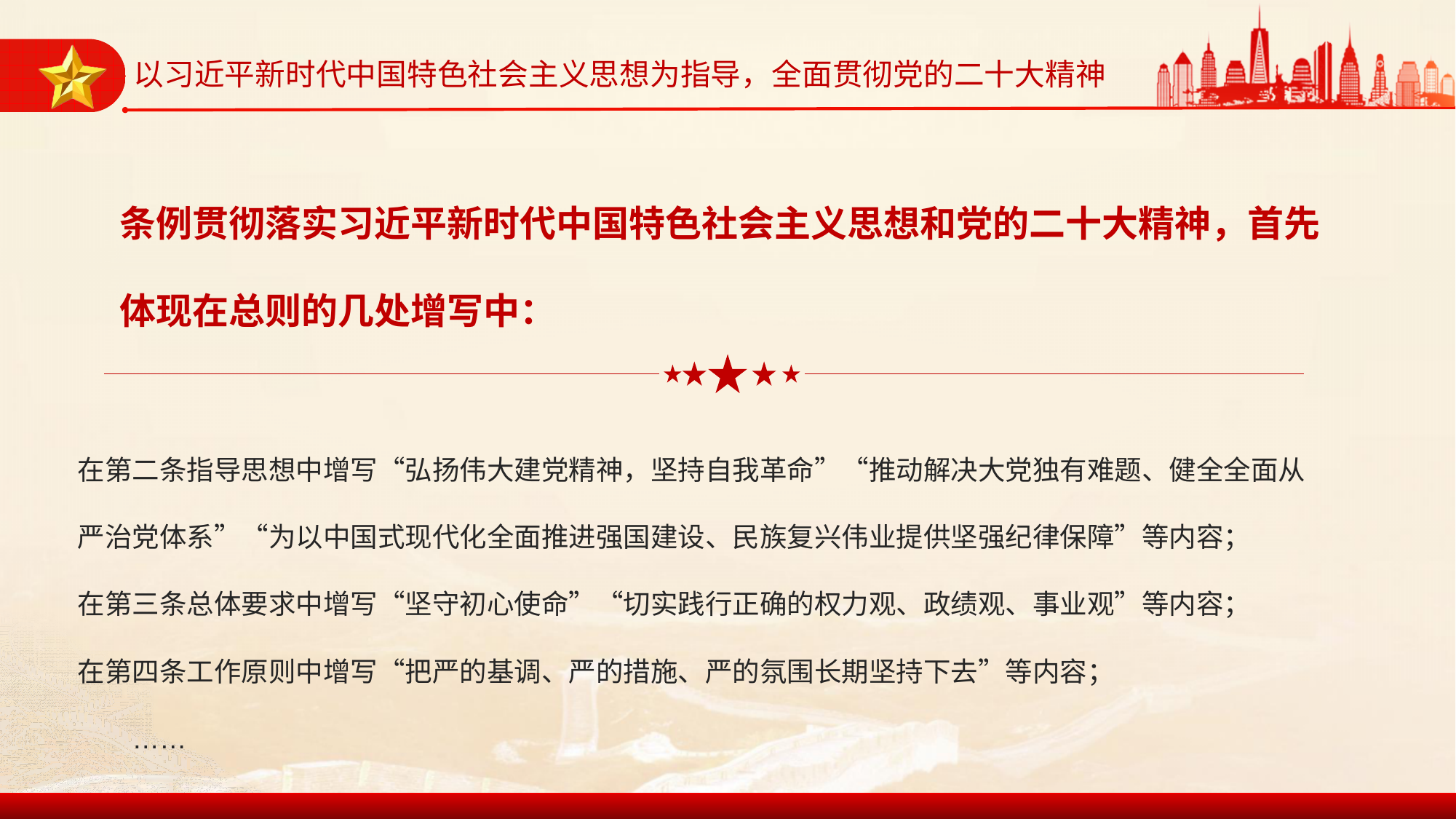

以习近平新时代中国特色社会主义思想为指导，全面贯彻党的二十大精神
条例贯彻落实习近平新时代中国特色社会主义思想和党的二十大精神，首先体现在总则的几处增写中：

在第二条指导思想中增写“弘扬伟大建党精神，坚持自我革命”“推动解决大党独有难题、健全全面从严治党体系”“为以中国式现代化全面推进强国建设、民族复兴伟业提供坚强纪律保障”等内容；
在第三条总体要求中增写“坚守初心使命”“切实践行正确的权力观、政绩观、事业观”等内容；
在第四条工作原则中增写“把严的基调、严的措施、严的氛围长期坚持下去”等内容；
  ……